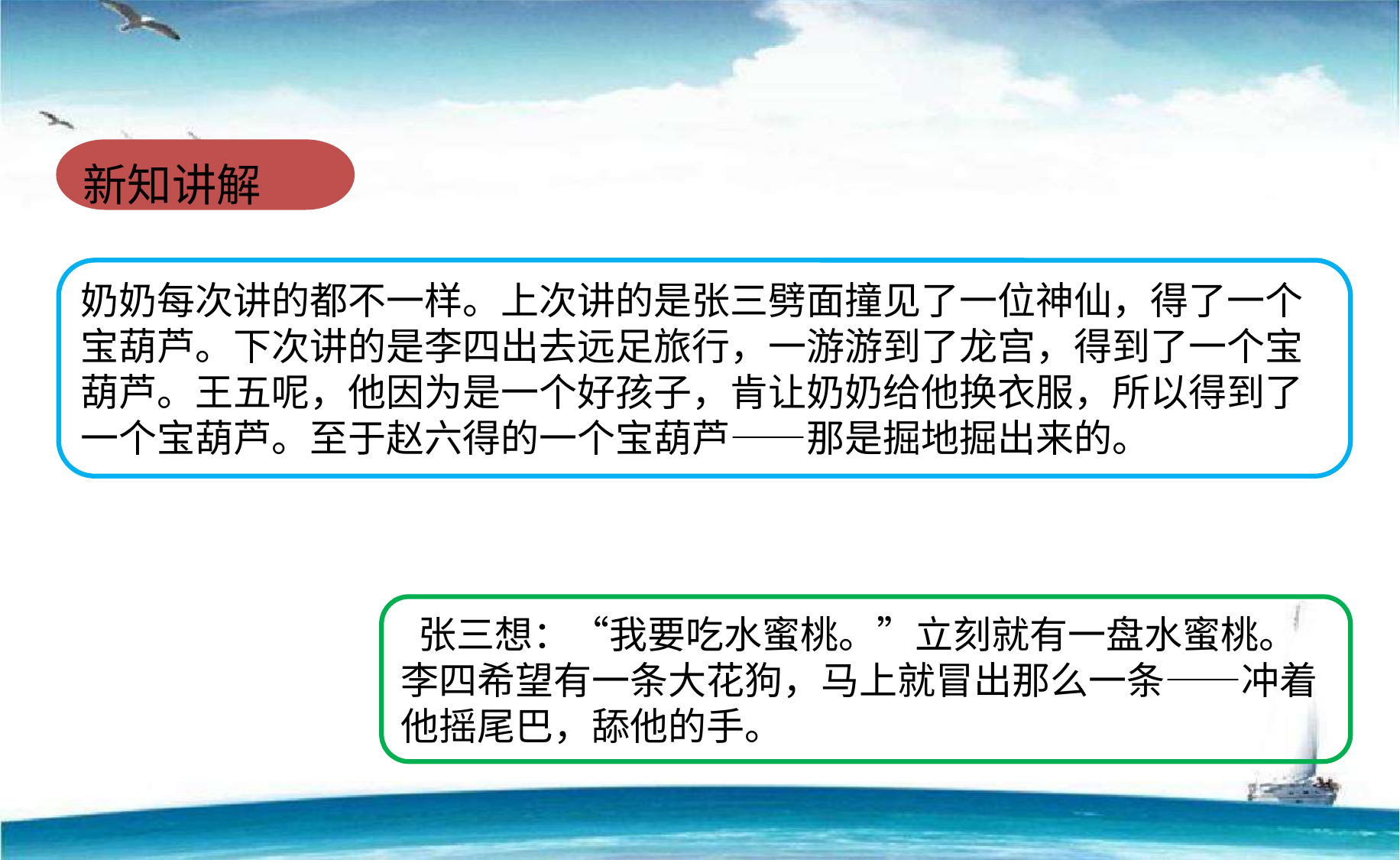

新知讲解
奶奶每次讲的都不一样。上次讲的是张三劈面撞见了一位神仙，得了一个宝葫芦。下次讲的是李四出去远足旅行，一游游到了龙宫，得到了一个宝葫芦。王五呢，他因为是一个好孩子，肯让奶奶给他换衣服，所以得到了一个宝葫芦。至于赵六得的一个宝葫芦——那是掘地掘出来的。
 张三想：“我要吃水蜜桃。”立刻就有一盘水蜜桃。李四希望有一条大花狗，马上就冒出那么一条——冲着他摇尾巴，舔他的手。